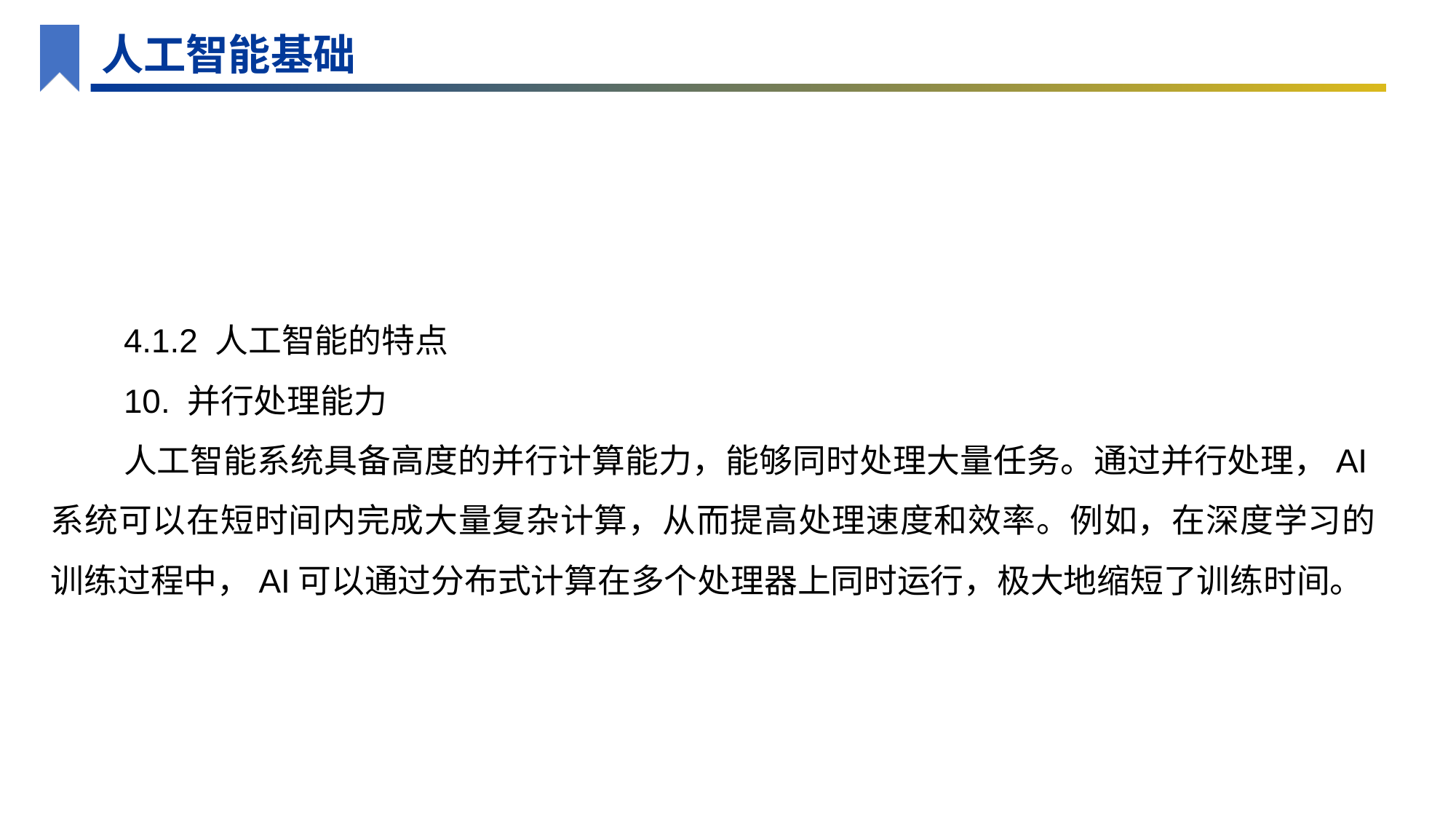

人工智能基础
4.1.2 人工智能的特点
10. 并行处理能力
人工智能系统具备高度的并行计算能力，能够同时处理大量任务。通过并行处理，AI系统可以在短时间内完成大量复杂计算，从而提高处理速度和效率。例如，在深度学习的训练过程中，AI可以通过分布式计算在多个处理器上同时运行，极大地缩短了训练时间。